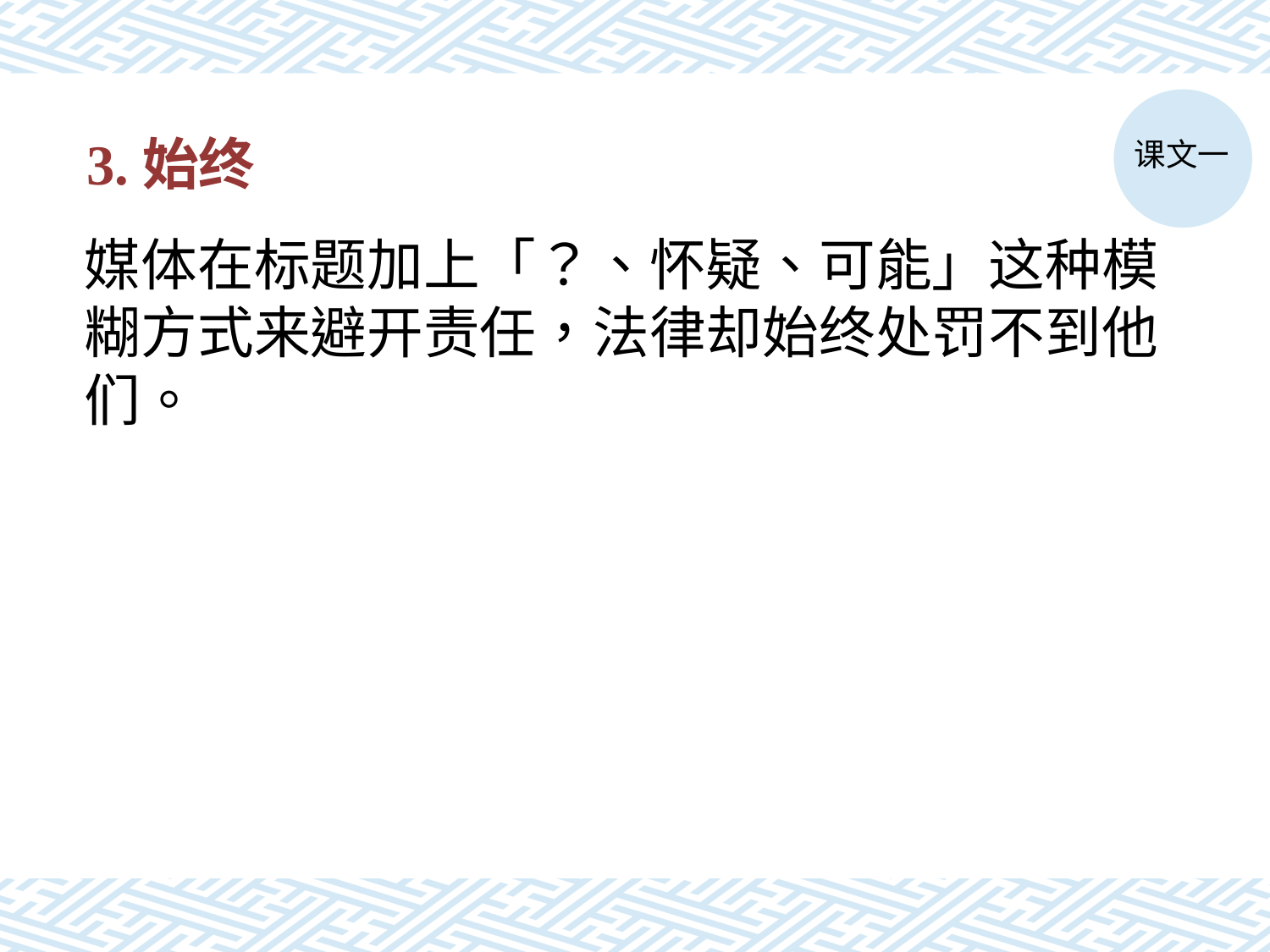

课文一
# 3.始终
媒体在标题加上「？、怀疑、可能」这种模糊方式来避开责任，法律却始终处罚不到他们。